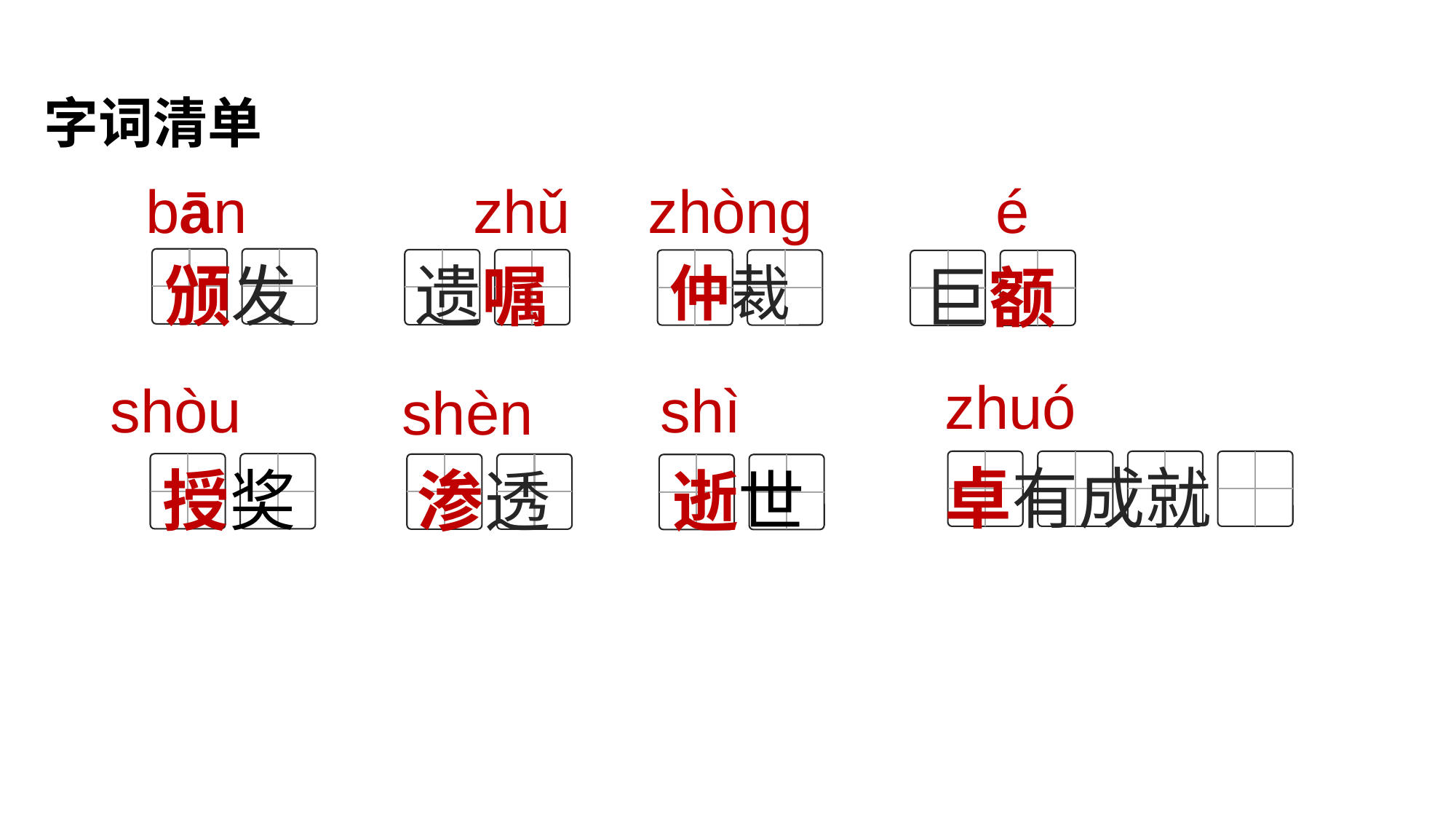

字词清单
bān
zhǔ
zhònɡ
é
颁发

遗嘱

仲裁

巨额

zhuó
shòu
shì
shèn

卓有成就
授奖

渗透

逝世